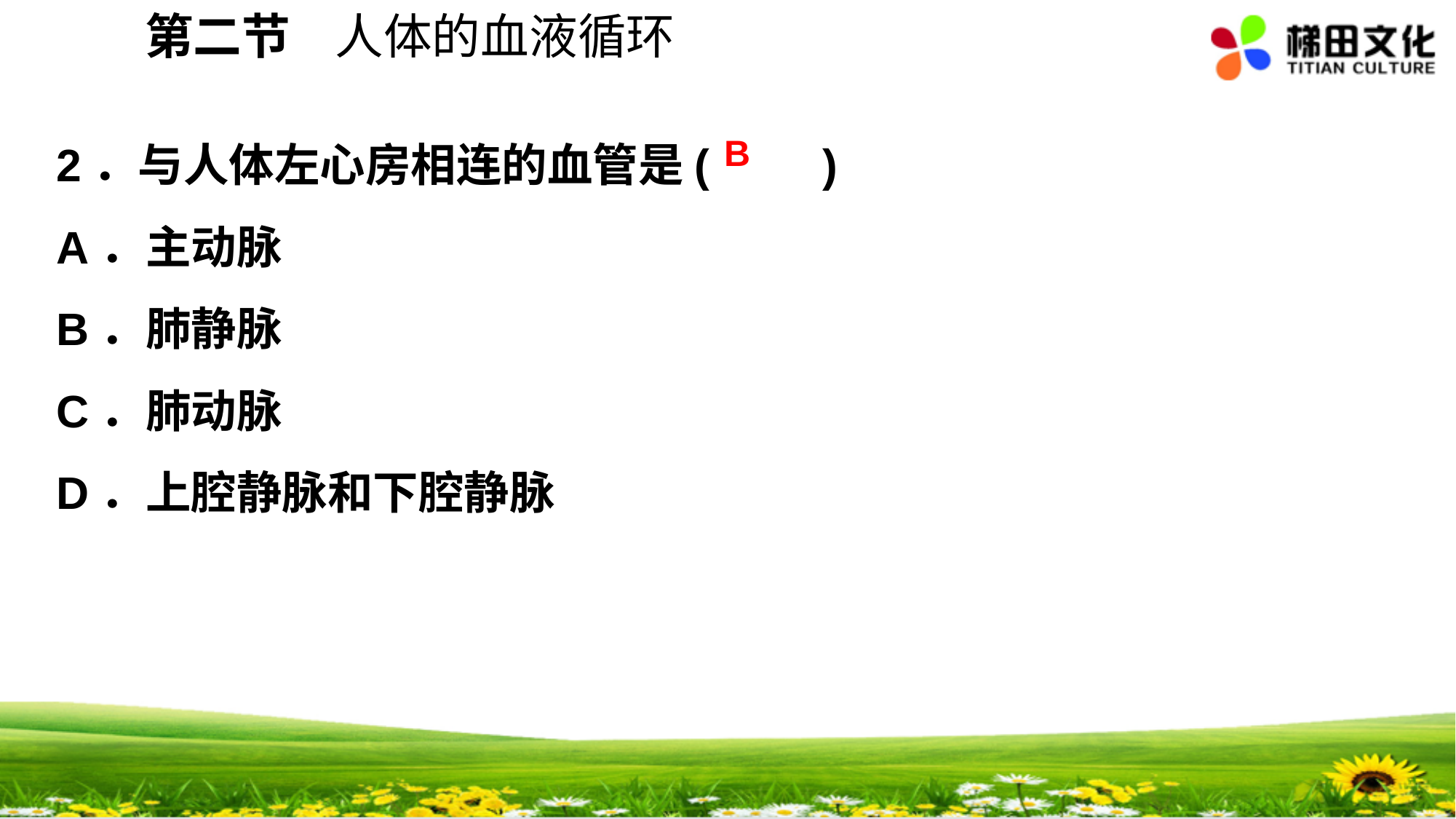

第二节    人体的血液循环
2．与人体左心房相连的血管是(　　)
A．主动脉
B．肺静脉
C．肺动脉
D．上腔静脉和下腔静脉
B